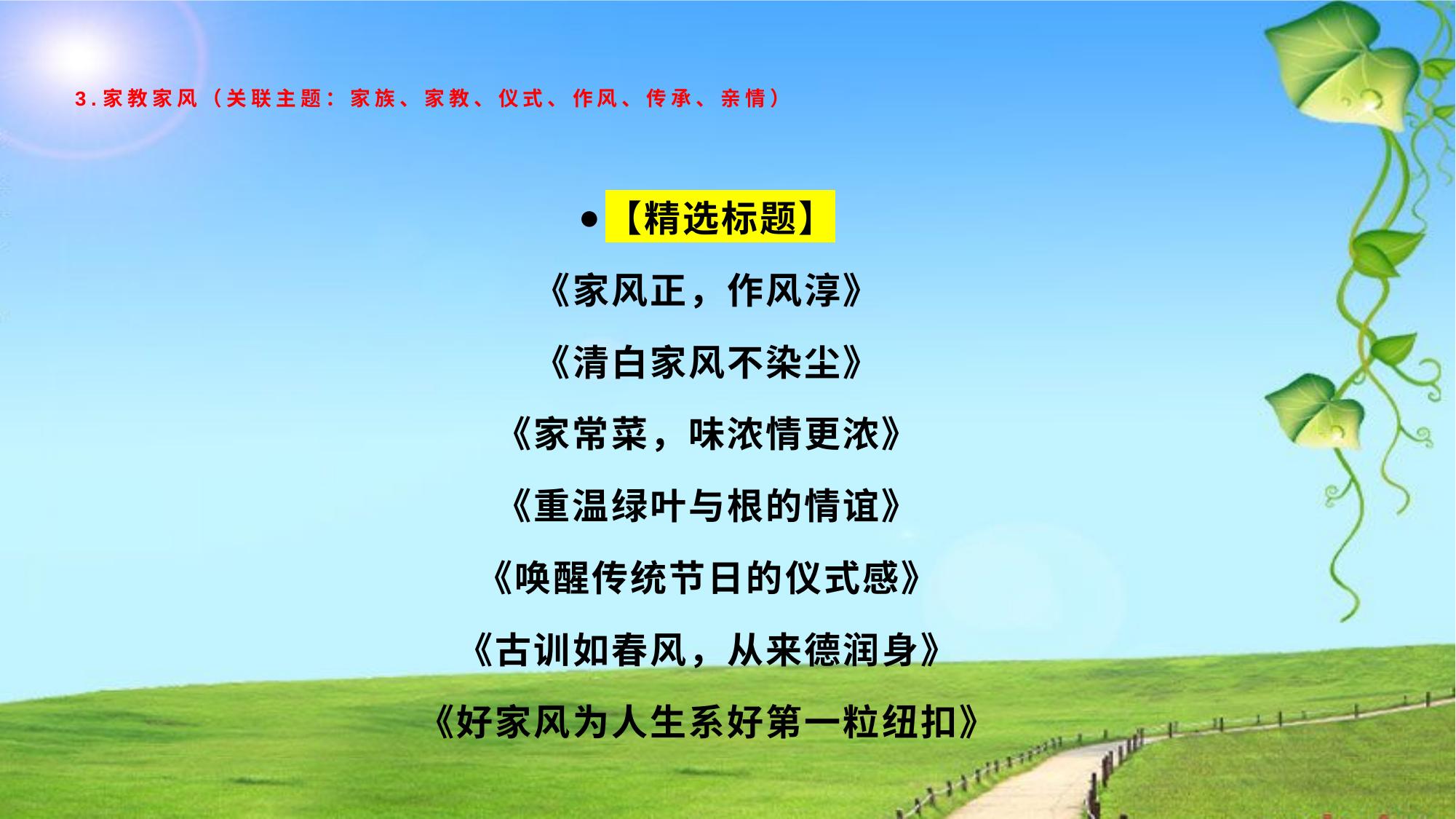

# 3.家教家风（关联主题：家族、家教、仪式、作风、传承、亲情）
【精选标题】
《家风正，作风淳》
《清白家风不染尘》
《家常菜，味浓情更浓》
《重温绿叶与根的情谊》
《唤醒传统节日的仪式感》
《古训如春风，从来德润身》
《好家风为人生系好第一粒纽扣》